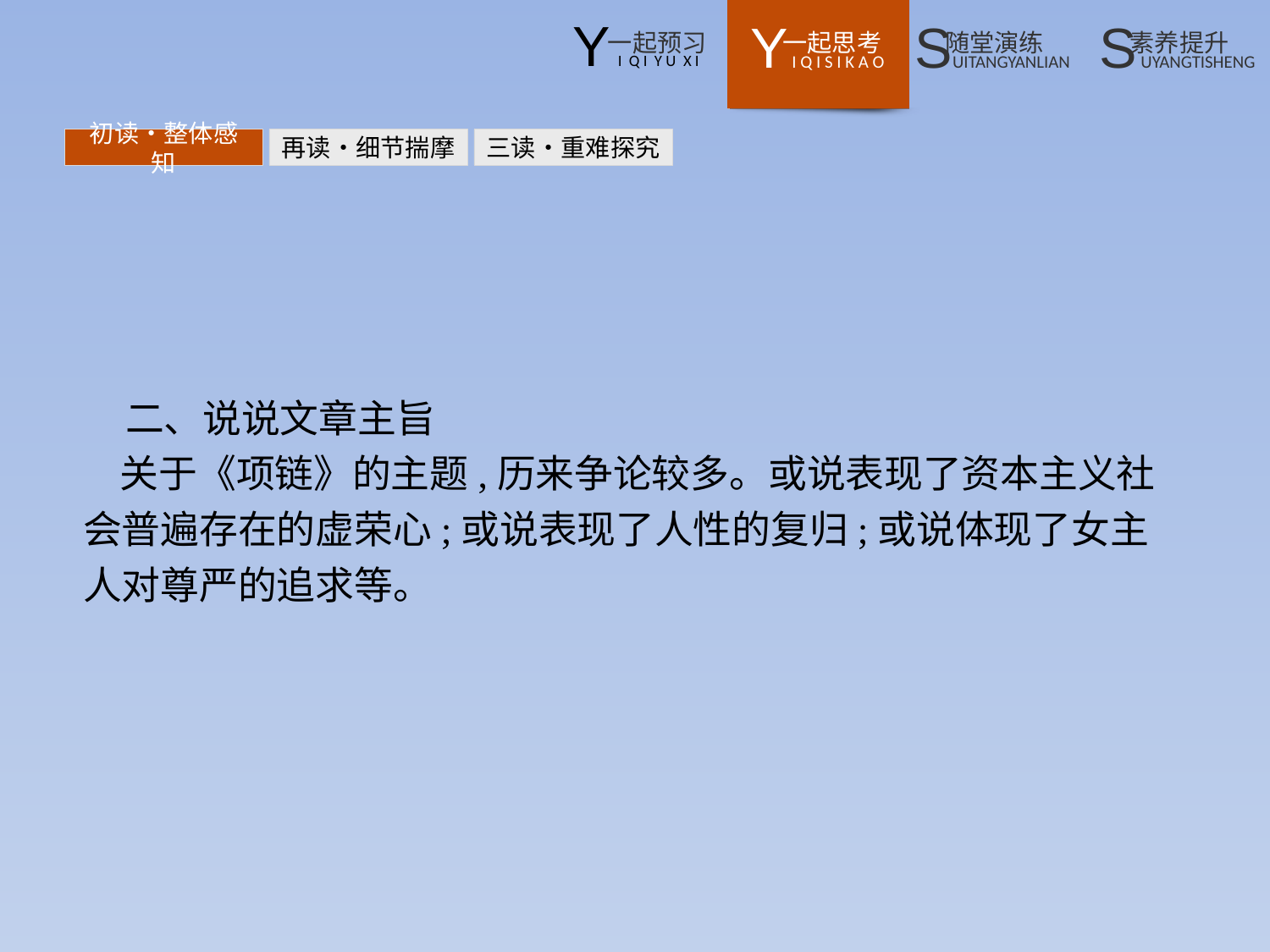

初读•整体感知
再读•细节揣摩
三读•重难探究
二、说说文章主旨
关于《项链》的主题,历来争论较多。或说表现了资本主义社会普遍存在的虚荣心;或说表现了人性的复归;或说体现了女主人对尊严的追求等。